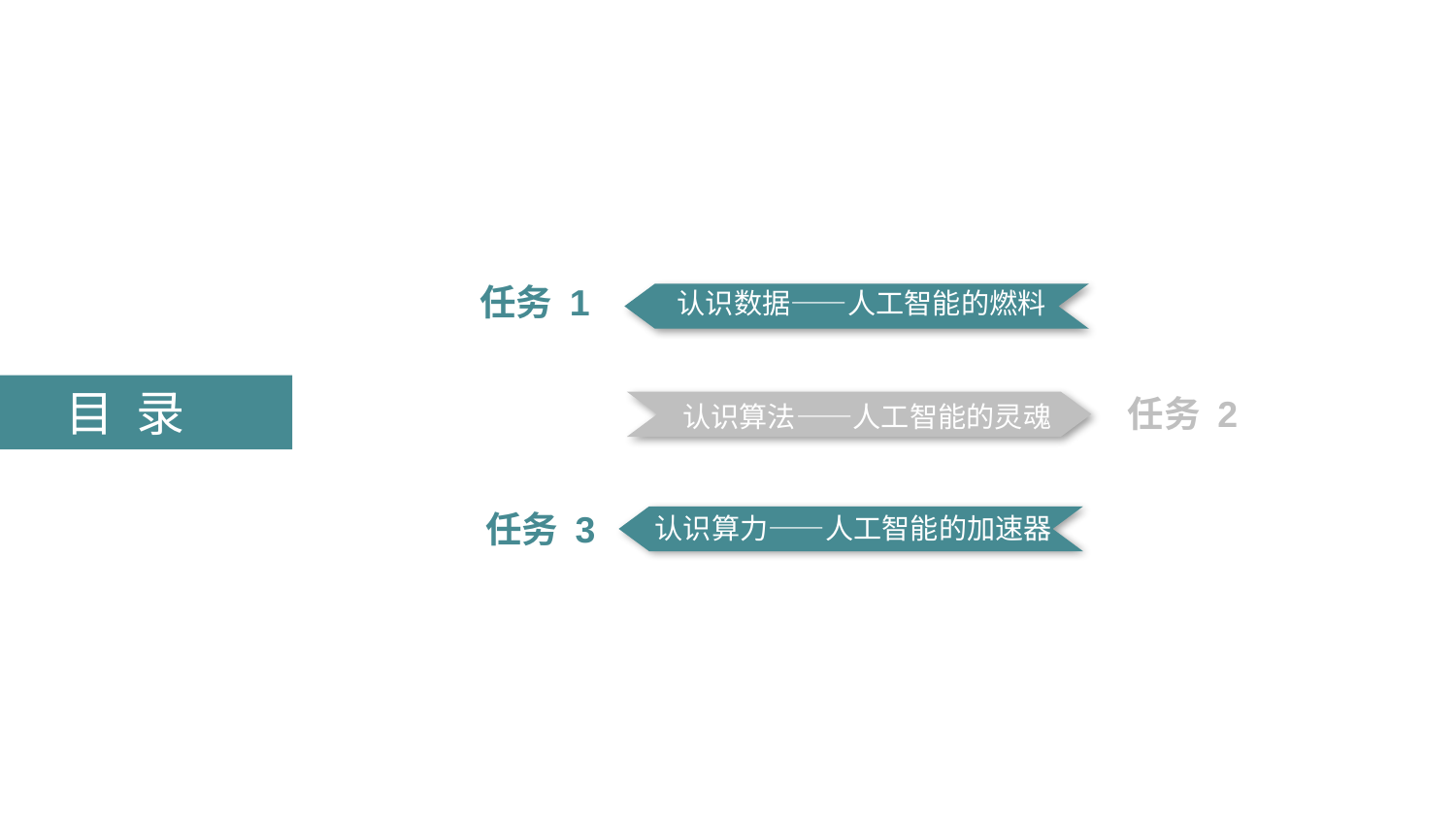

任务 1
认识数据——人工智能的燃料

目  录
任务 2
认识算法——人工智能的灵魂

任务 3
认识算力——人工智能的加速器